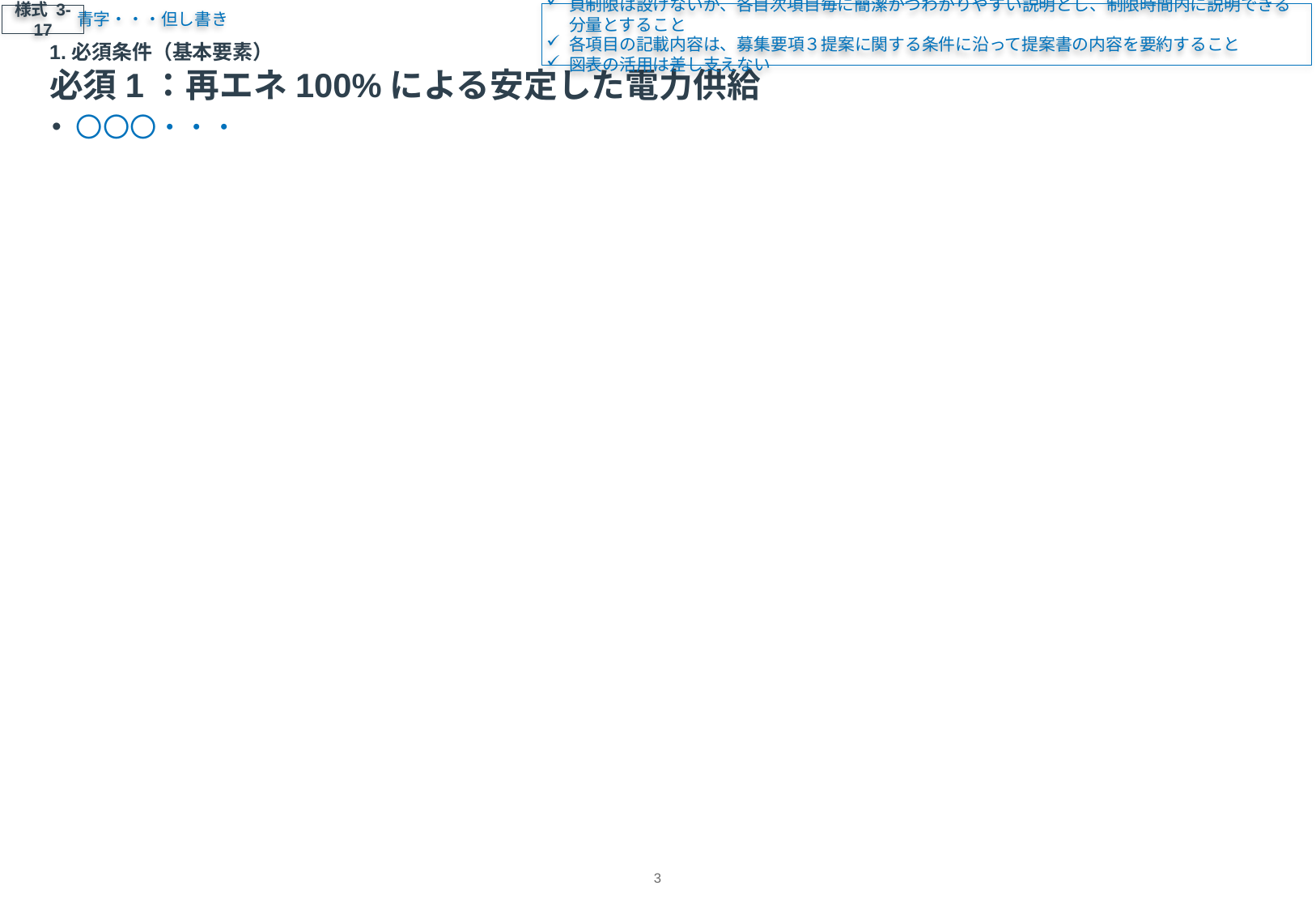

青字・・・但し書き
頁制限は設けないが、各目次項目毎に簡潔かつわかりやすい説明とし、制限時間内に説明できる分量とすること
各項目の記載内容は、募集要項３提案に関する条件に沿って提案書の内容を要約すること
図表の活用は差し支えない
様式 3-17
# 1.必須条件（基本要素） 必須1：再エネ100%による安定した電力供給
〇〇〇・・・